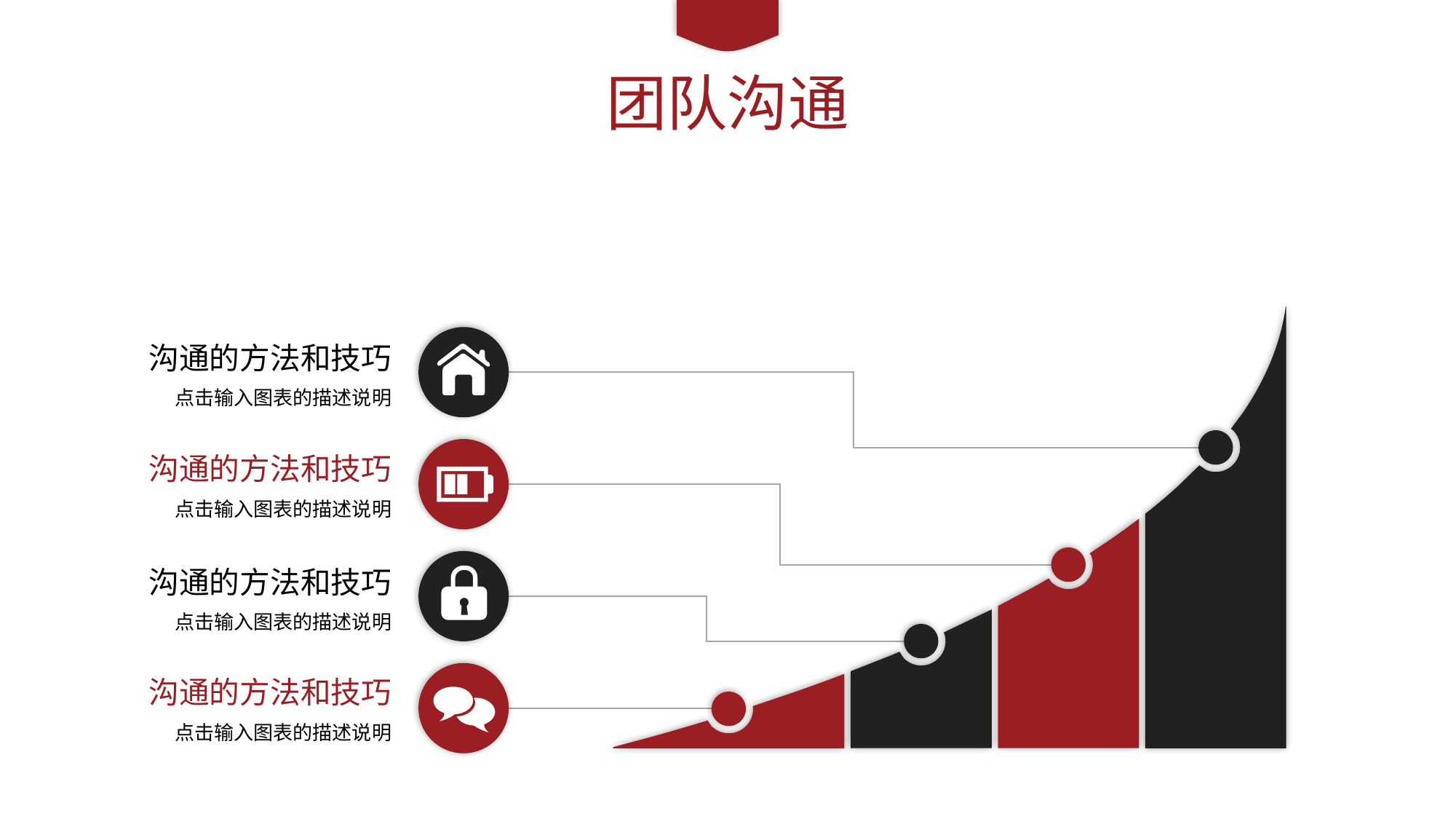

团队沟通
在此录入图表的综合描述说明。在此录入上述图表的综合描述说明，在此录入上述图表的综合描述说明，在此录入上述图表的综合描述说明，在此录入上述图表的综合描述说明，在此录入上述图表的综合描述说明。

沟通的方法和技巧
点击输入图表的描述说明

沟通的方法和技巧
点击输入图表的描述说明

沟通的方法和技巧
点击输入图表的描述说明

沟通的方法和技巧

点击输入图表的描述说明